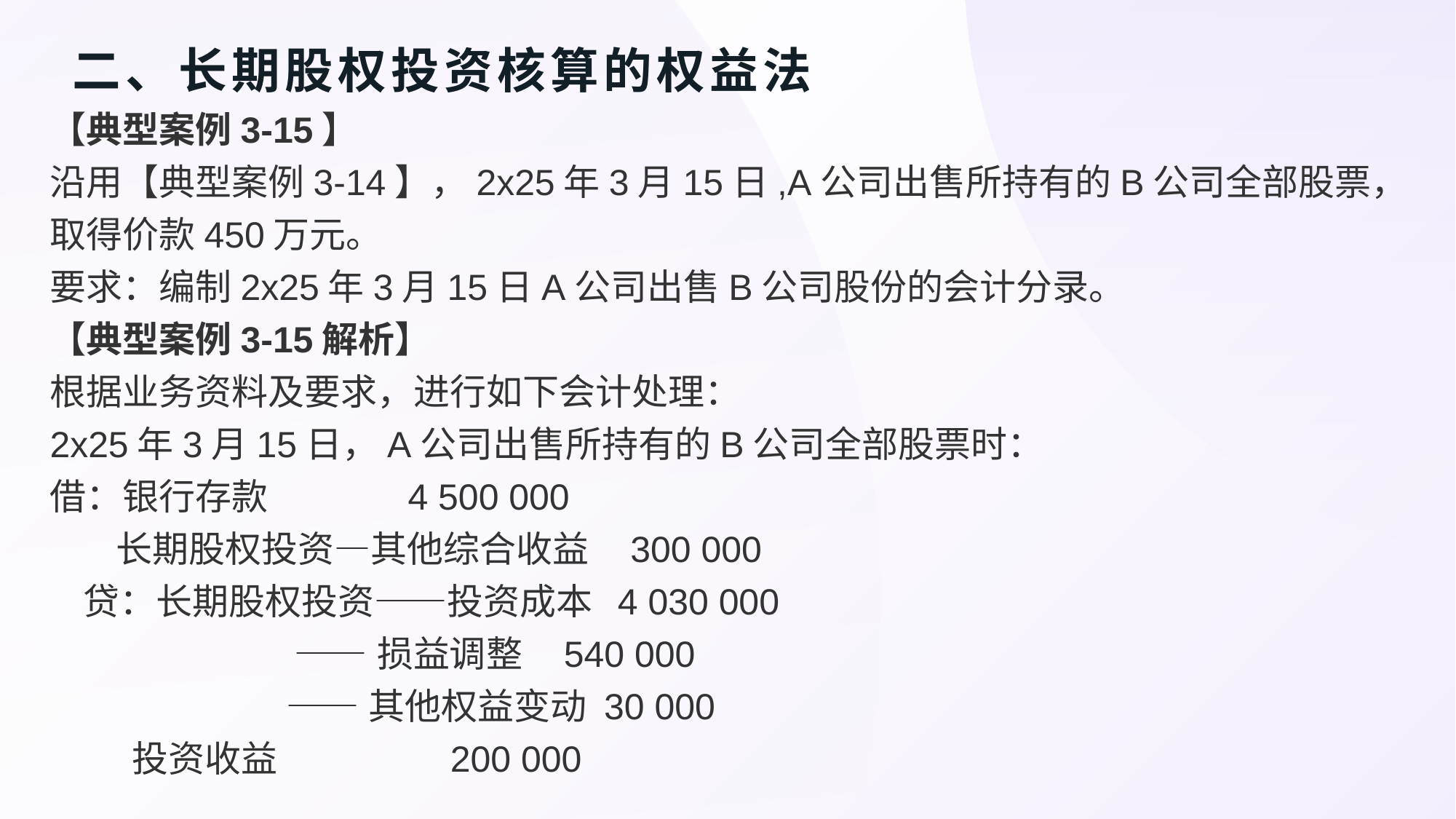

# 二、长期股权投资核算的权益法
【典型案例3-15】
沿用【典型案例3-14】，2x25年3月15日,A公司出售所持有的B公司全部股票，取得价款450万元。
要求：编制2x25年3月15日A公司出售B公司股份的会计分录。
【典型案例3-15解析】
根据业务资料及要求，进行如下会计处理：
2x25年3月15日，A公司出售所持有的B公司全部股票时：
借：银行存款                4 500 000
       长期股权投资—其他综合收益    300 000
   贷：长期股权投资——投资成本  4 030 000
                              ——损益调整    540 000
                             ——其他权益变动 30 000
         投资收益                    200 000